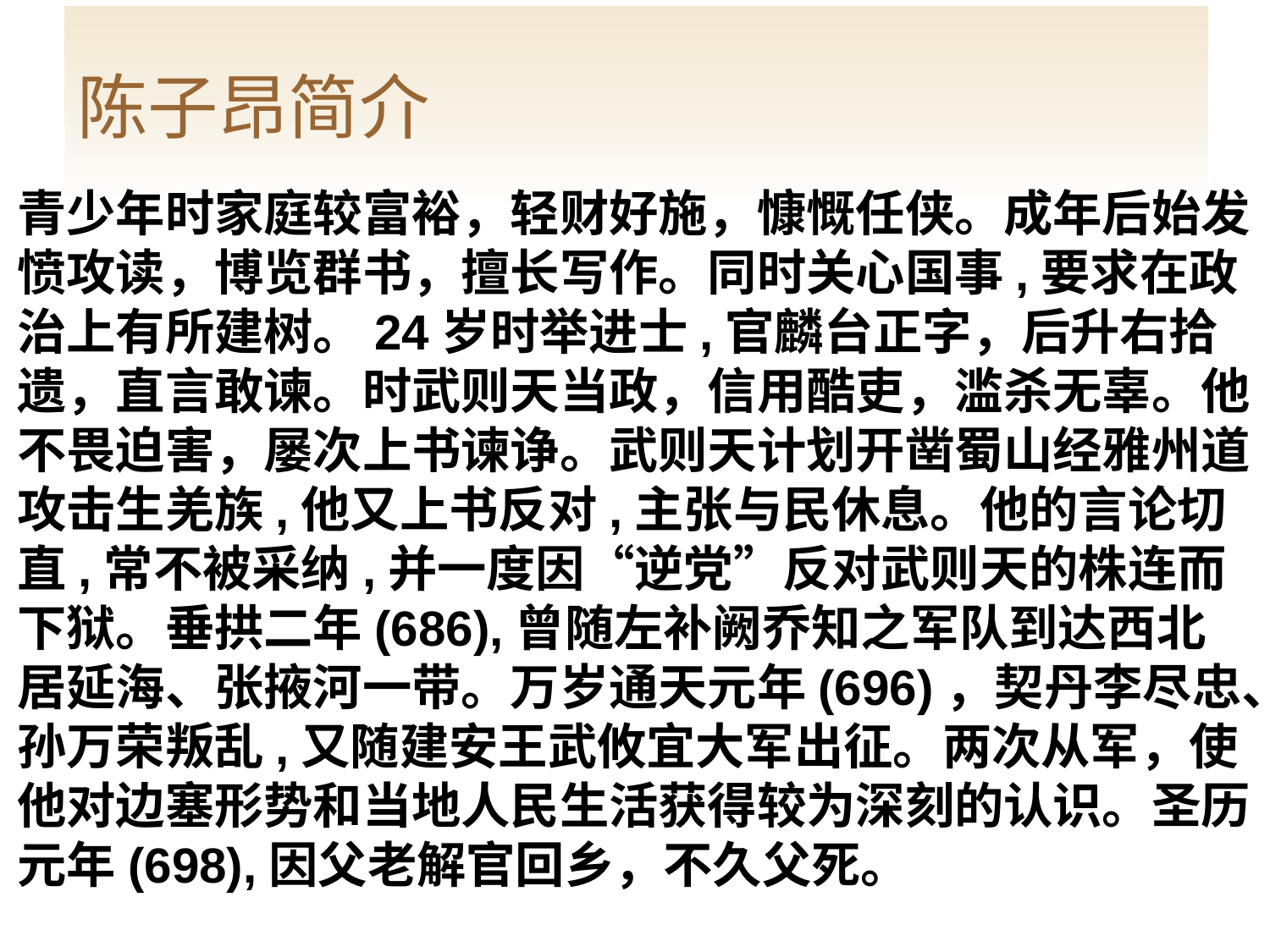

陈子昂简介
青少年时家庭较富裕，轻财好施，慷慨任侠。成年后始发愤攻读，博览群书，擅长写作。同时关心国事,要求在政治上有所建树。24岁时举进士,官麟台正字，后升右拾遗，直言敢谏。时武则天当政，信用酷吏，滥杀无辜。他不畏迫害，屡次上书谏诤。武则天计划开凿蜀山经雅州道攻击生羌族,他又上书反对,主张与民休息。他的言论切直,常不被采纳,并一度因“逆党”反对武则天的株连而下狱。垂拱二年(686),曾随左补阙乔知之军队到达西北居延海、张掖河一带。万岁通天元年(696)，契丹李尽忠、孙万荣叛乱,又随建安王武攸宜大军出征。两次从军，使他对边塞形势和当地人民生活获得较为深刻的认识。圣历元年(698),因父老解官回乡，不久父死。